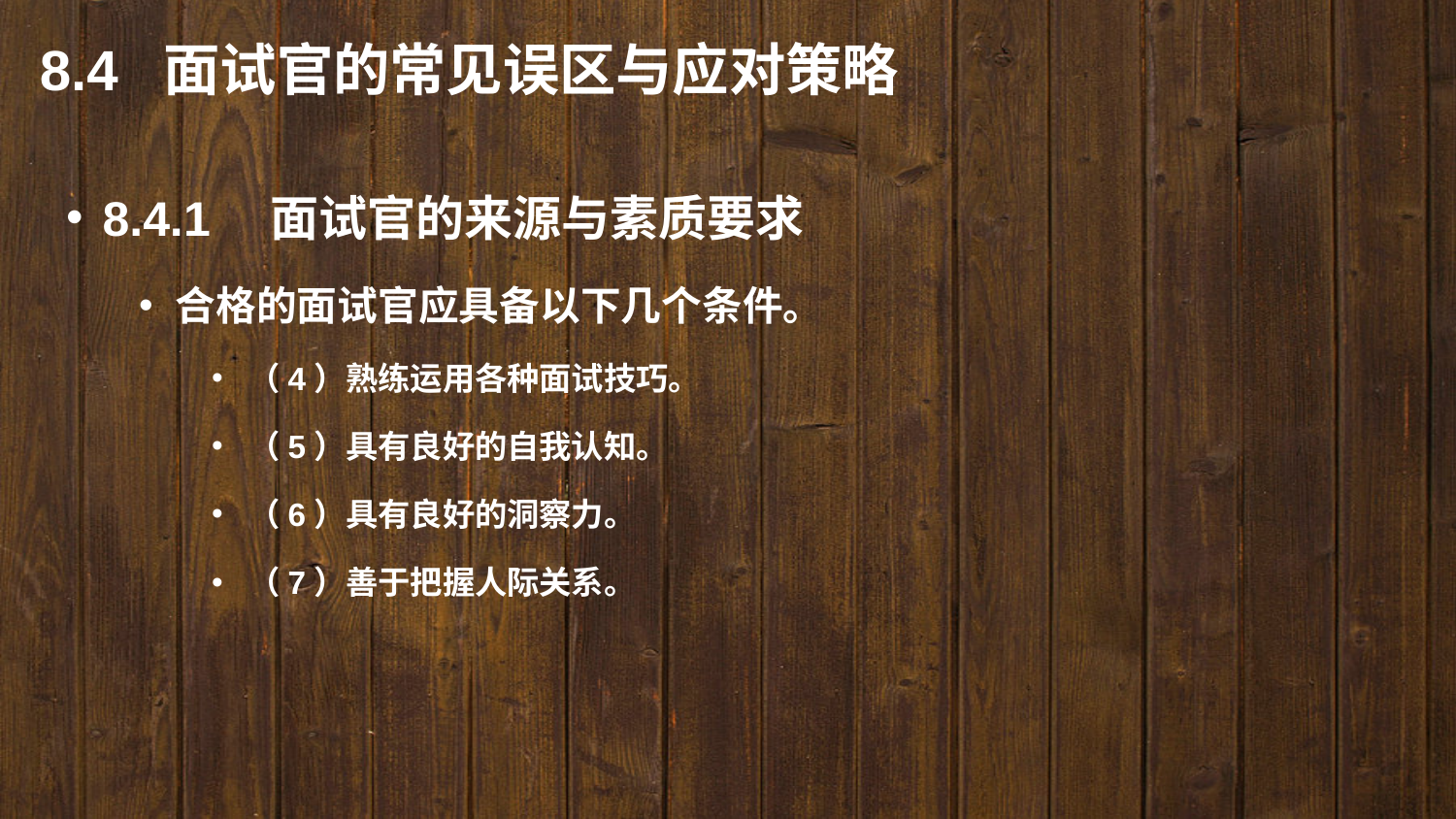

8.4  面试官的常见误区与应对策略
8.4.1　面试官的来源与素质要求
合格的面试官应具备以下几个条件。
（4）熟练运用各种面试技巧。
（5）具有良好的自我认知。
（6）具有良好的洞察力。
（7）善于把握人际关系。